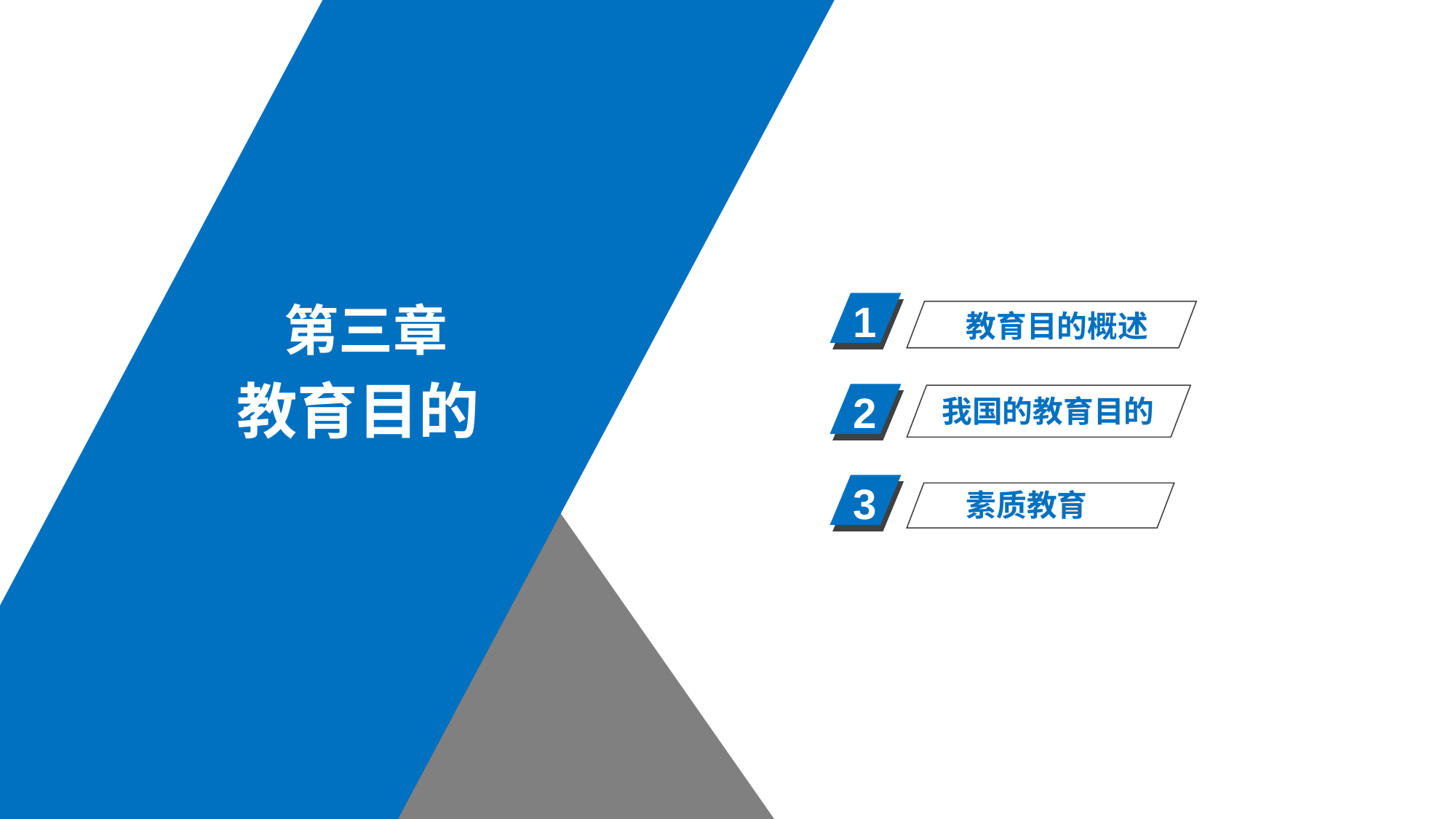

1

第三章

教育目的概述
教育目的
2

我国的教育目的
3

素质教育